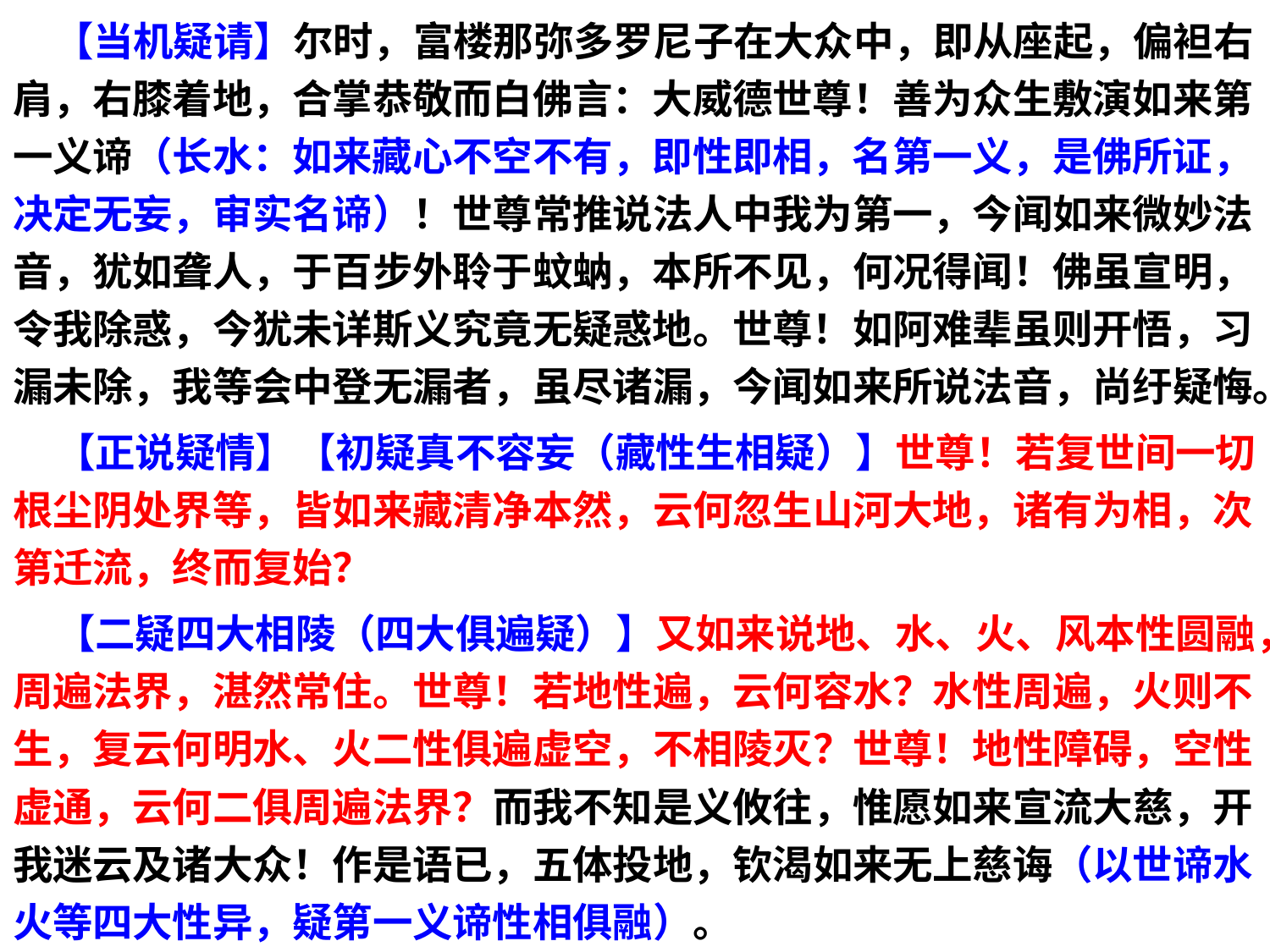

【当机疑请】尔时，富楼那弥多罗尼子在大众中，即从座起，偏袒右肩，右膝着地，合掌恭敬而白佛言：大威德世尊！善为众生敷演如来第一义谛（长水：如来藏心不空不有，即性即相，名第一义，是佛所证，决定无妄，审实名谛）！世尊常推说法人中我为第一，今闻如来微妙法音，犹如聋人，于百步外聆于蚊蚋，本所不见，何况得闻！佛虽宣明，令我除惑，今犹未详斯义究竟无疑惑地。世尊！如阿难辈虽则开悟，习漏未除，我等会中登无漏者，虽尽诸漏，今闻如来所说法音，尚纡疑悔。
    【正说疑情】【初疑真不容妄（藏性生相疑）】世尊！若复世间一切根尘阴处界等，皆如来藏清净本然，云何忽生山河大地，诸有为相，次第迁流，终而复始？
    【二疑四大相陵（四大俱遍疑）】又如来说地、水、火、风本性圆融，周遍法界，湛然常住。世尊！若地性遍，云何容水？水性周遍，火则不生，复云何明水、火二性俱遍虚空，不相陵灭？世尊！地性障碍，空性虚通，云何二俱周遍法界？而我不知是义攸往，惟愿如来宣流大慈，开我迷云及诸大众！作是语已，五体投地，钦渴如来无上慈诲（以世谛水火等四大性异，疑第一义谛性相俱融）。